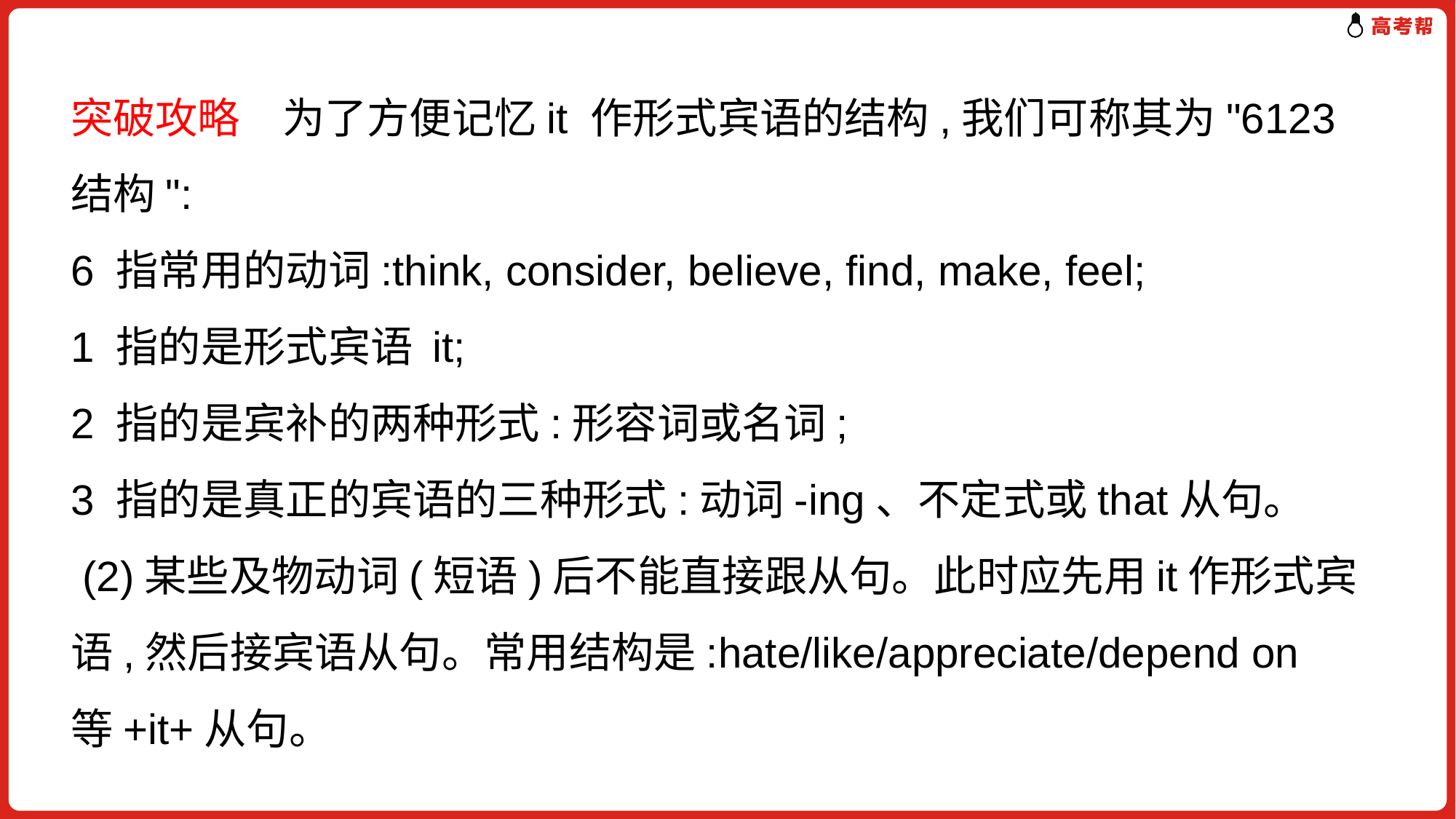

突破攻略　为了方便记忆it 作形式宾语的结构,我们可称其为"6123结构":
6 指常用的动词:think, consider, believe, find, make, feel;
1 指的是形式宾语 it;
2 指的是宾补的两种形式:形容词或名词;
3 指的是真正的宾语的三种形式:动词-ing、不定式或that从句。
 (2)某些及物动词(短语)后不能直接跟从句。此时应先用it作形式宾语,然后接宾语从句。常用结构是:hate/like/appreciate/depend on
等+it+从句。